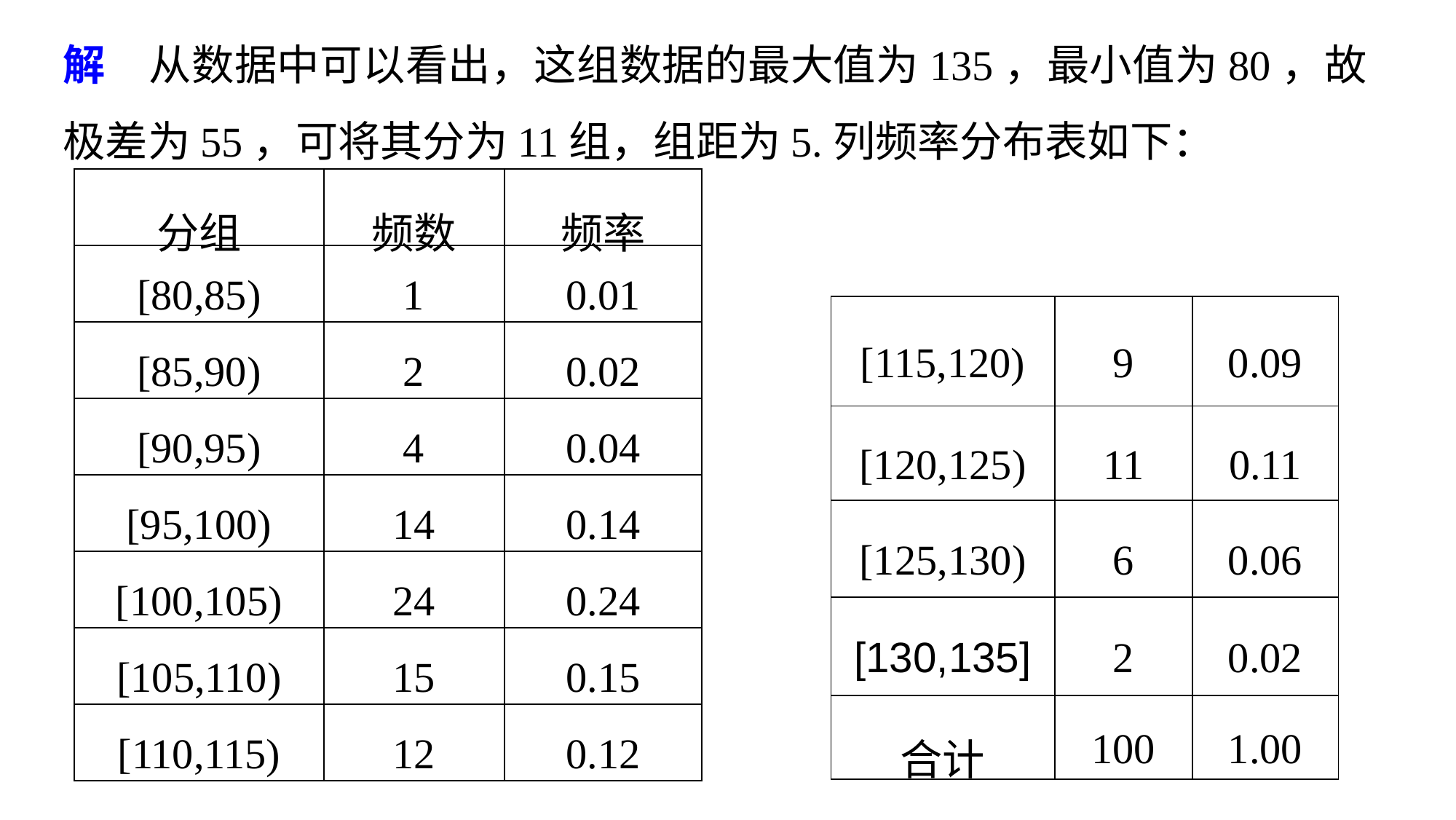

解　从数据中可以看出，这组数据的最大值为135，最小值为80，故极差为55，可将其分为11组，组距为5.列频率分布表如下：
| 分组 | 频数 | 频率 |
| --- | --- | --- |
| [80,85) | 1 | 0.01 |
| [85,90) | 2 | 0.02 |
| [90,95) | 4 | 0.04 |
| [95,100) | 14 | 0.14 |
| [100,105) | 24 | 0.24 |
| [105,110) | 15 | 0.15 |
| [110,115) | 12 | 0.12 |
| [115,120) | 9 | 0.09 |
| --- | --- | --- |
| [120,125) | 11 | 0.11 |
| [125,130) | 6 | 0.06 |
| [130,135] | 2 | 0.02 |
| 合计 | 100 | 1.00 |